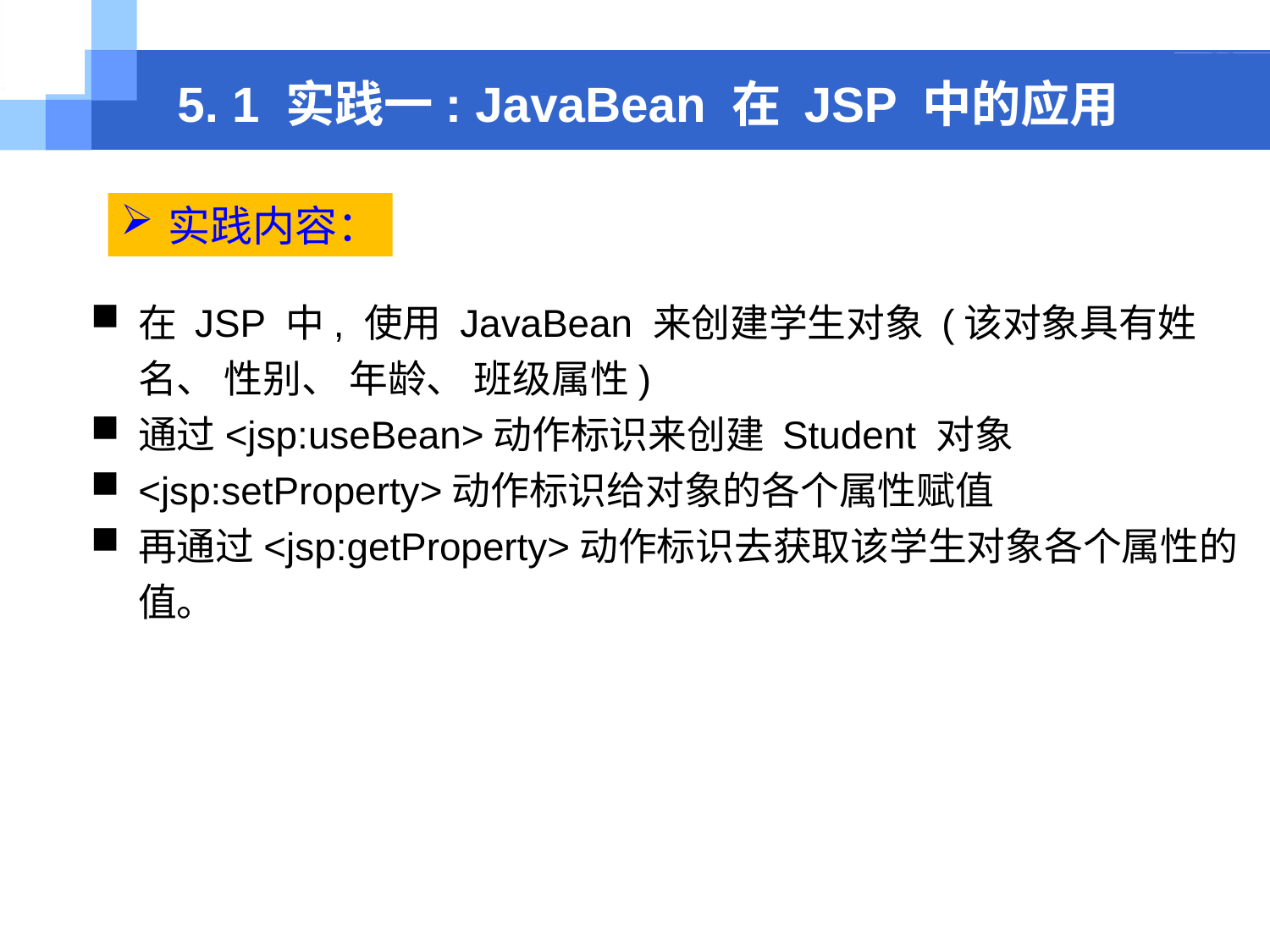

5. 1 实践一: JavaBean 在 JSP 中的应用
实践内容：
在 JSP 中, 使用 JavaBean 来创建学生对象 (该对象具有姓名、 性别、 年龄、 班级属性)
通过<jsp:useBean>动作标识来创建 Student 对象
<jsp:setProperty>动作标识给对象的各个属性赋值
再通过<jsp:getProperty>动作标识去获取该学生对象各个属性的值。